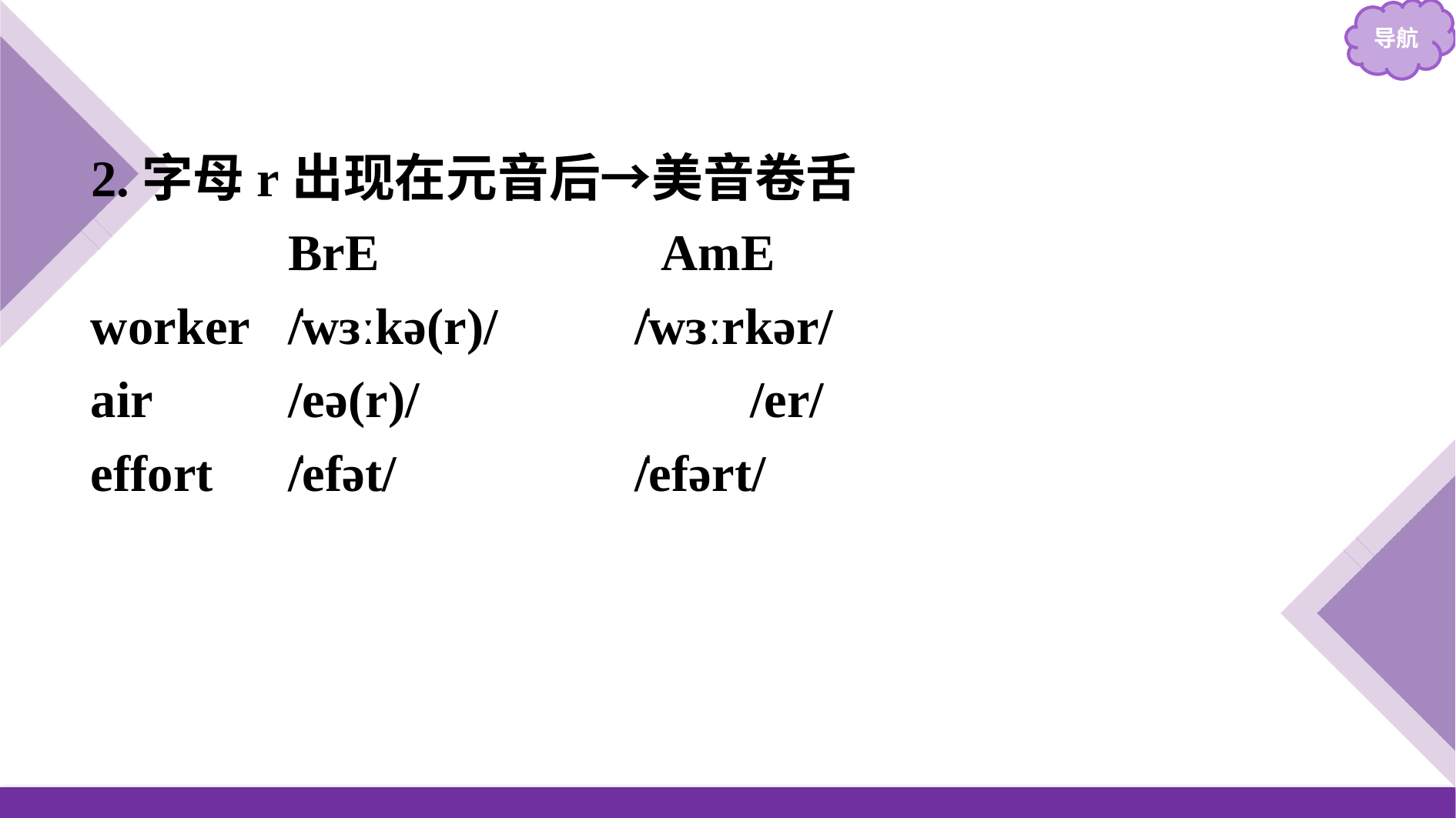

2.字母r出现在元音后→美音卷舌
　　	BrE　　　　　AmE
worker	/̍wɜːkə(r)/		/̍wɜːrkər/
air		/eə(r)/			/er/
effort	/̍efət/			/̍efərt/